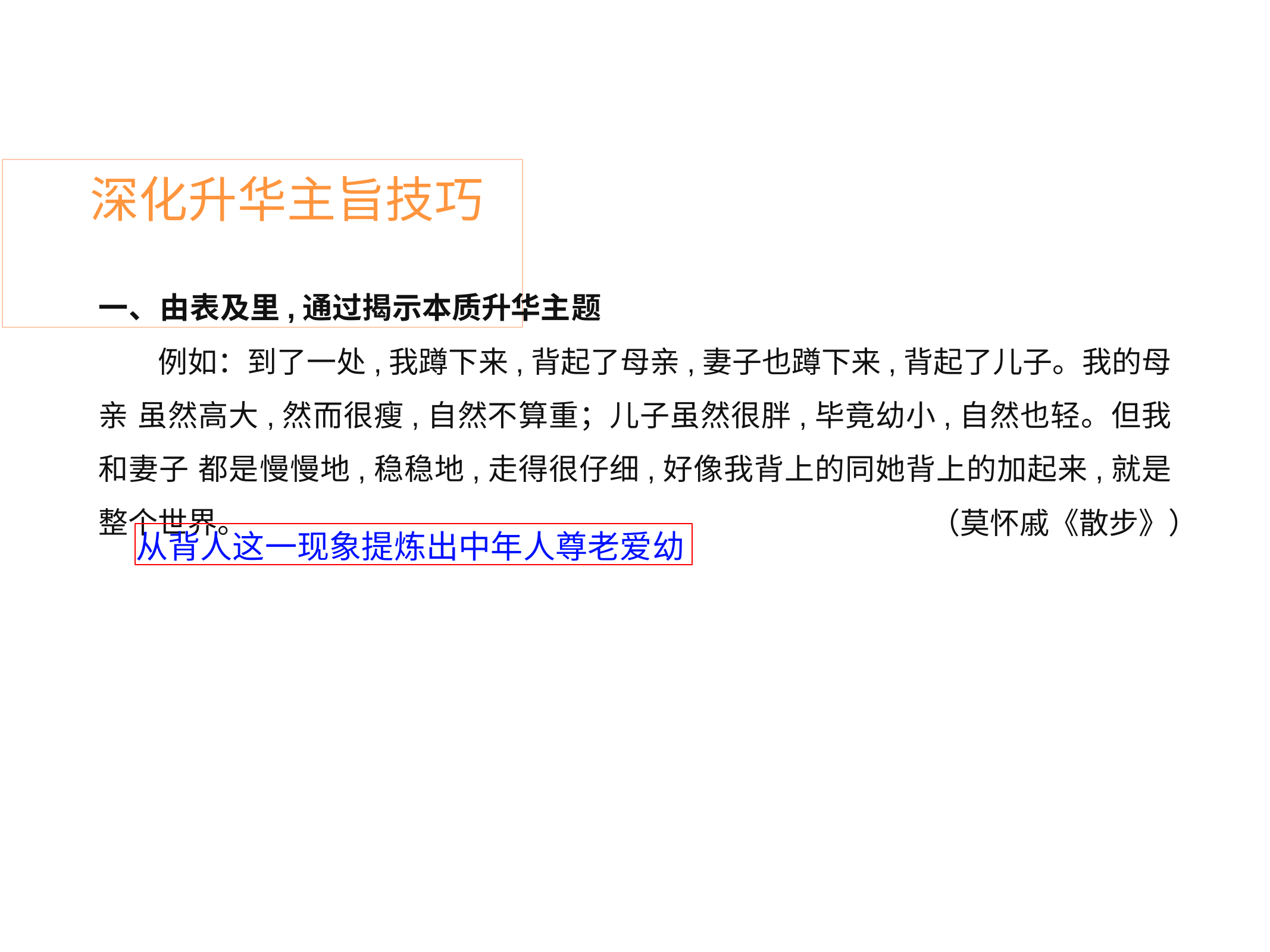

# 深化升华主旨技巧
一、由表及里,通过揭示本质升华主题
例如：到了一处,我蹲下来,背起了母亲,妻子也蹲下来,背起了儿子。我的母亲 虽然高大,然而很瘦,自然不算重；儿子虽然很胖,毕竟幼小,自然也轻。但我和妻子 都是慢慢地,稳稳地,走得很仔细,好像我背上的同她背上的加起来,就是整个世界。
（莫怀戚《散步》）
从背人这一现象提炼出中年人尊老爱幼